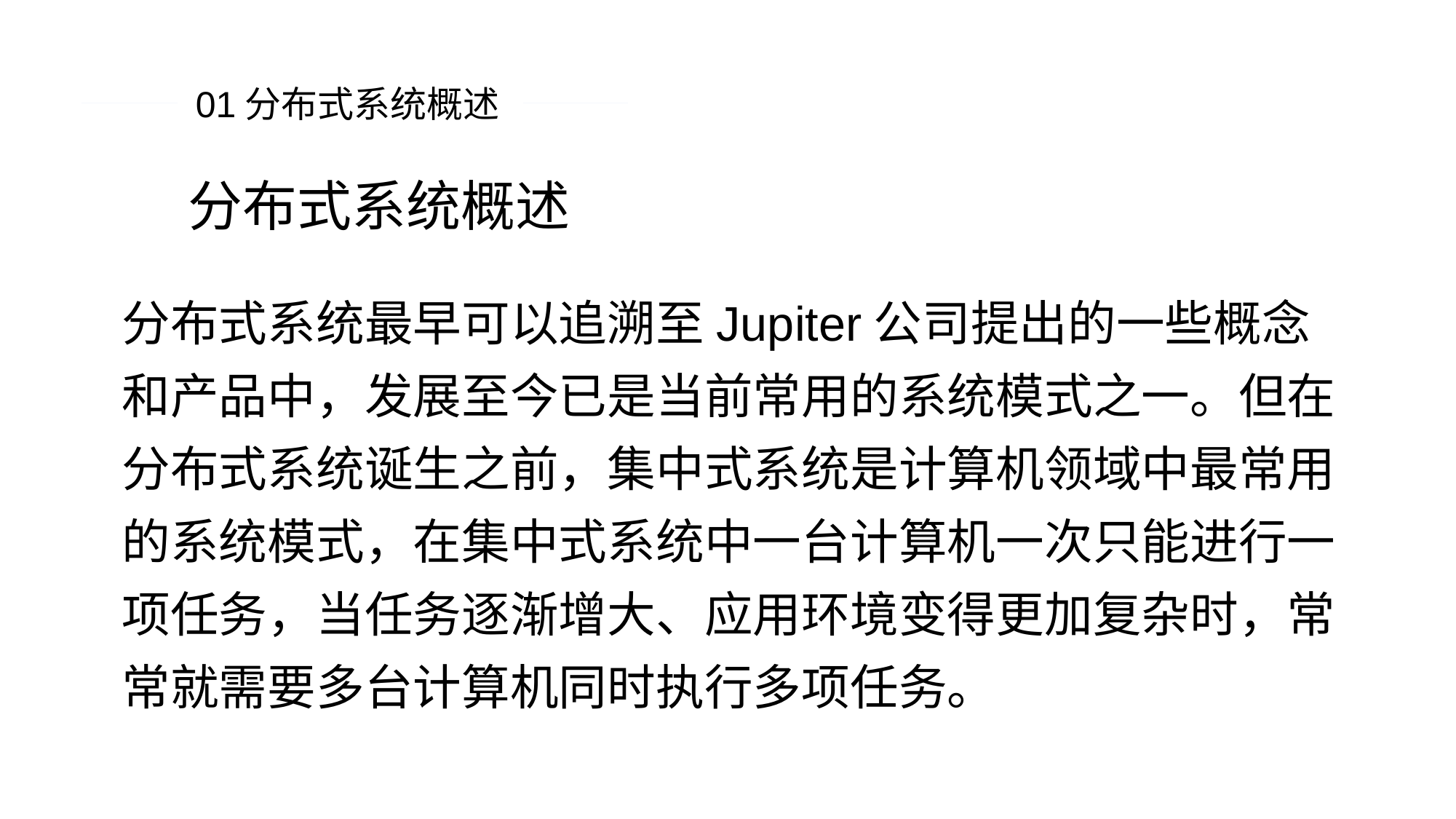

01分布式系统概述

分布式系统概述

分布式系统最早可以追溯至Jupiter公司提出的一些概念和产品中，发展至今已是当前常用的系统模式之一。但在分布式系统诞生之前，集中式系统是计算机领域中最常用的系统模式，在集中式系统中一台计算机一次只能进行一项任务，当任务逐渐增大、应用环境变得更加复杂时，常常就需要多台计算机同时执行多项任务。